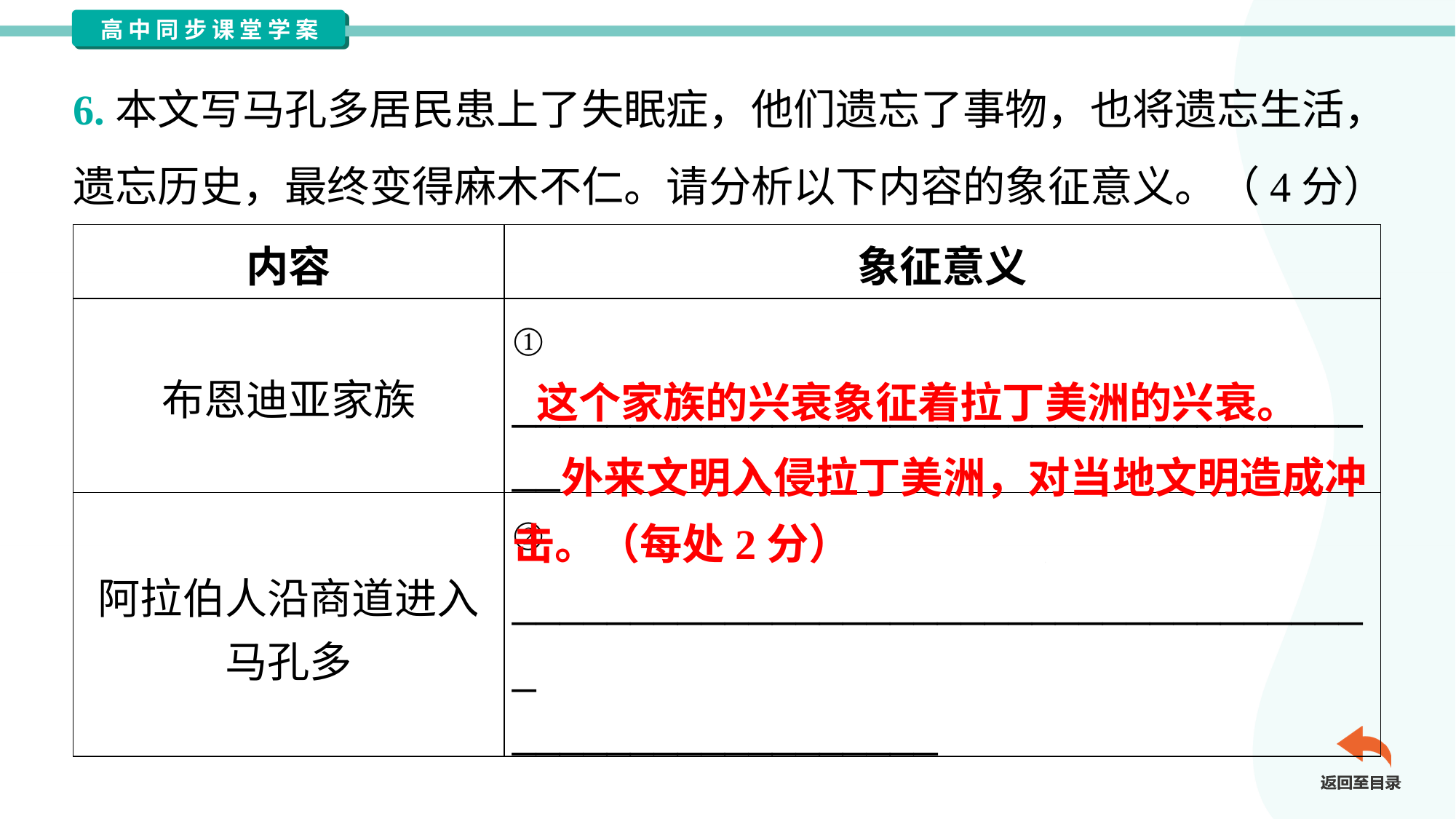

6.本文写马孔多居民患上了失眠症，他们遗忘了事物，也将遗忘生活，
遗忘历史，最终变得麻木不仁。请分析以下内容的象征意义。（4分）
| 内容 | 象征意义 |
| --- | --- |
| 布恩迪亚家族 | ① \_\_\_\_\_\_\_\_\_\_\_\_\_\_\_\_\_\_\_\_\_\_\_\_\_\_\_\_\_\_\_\_\_\_\_\_\_\_ |
| 阿拉伯人沿商道进入 马孔多 | ② \_\_\_\_\_\_\_\_\_\_\_\_\_\_\_\_\_\_\_\_\_\_\_\_\_\_\_\_\_\_\_\_\_\_\_\_\_ \_\_\_\_\_\_\_\_\_\_\_\_\_\_\_\_\_\_ |
这个家族的兴衰象征着拉丁美洲的兴衰。
    外来文明入侵拉丁美洲，对当地文明造成冲击。（每处2分）